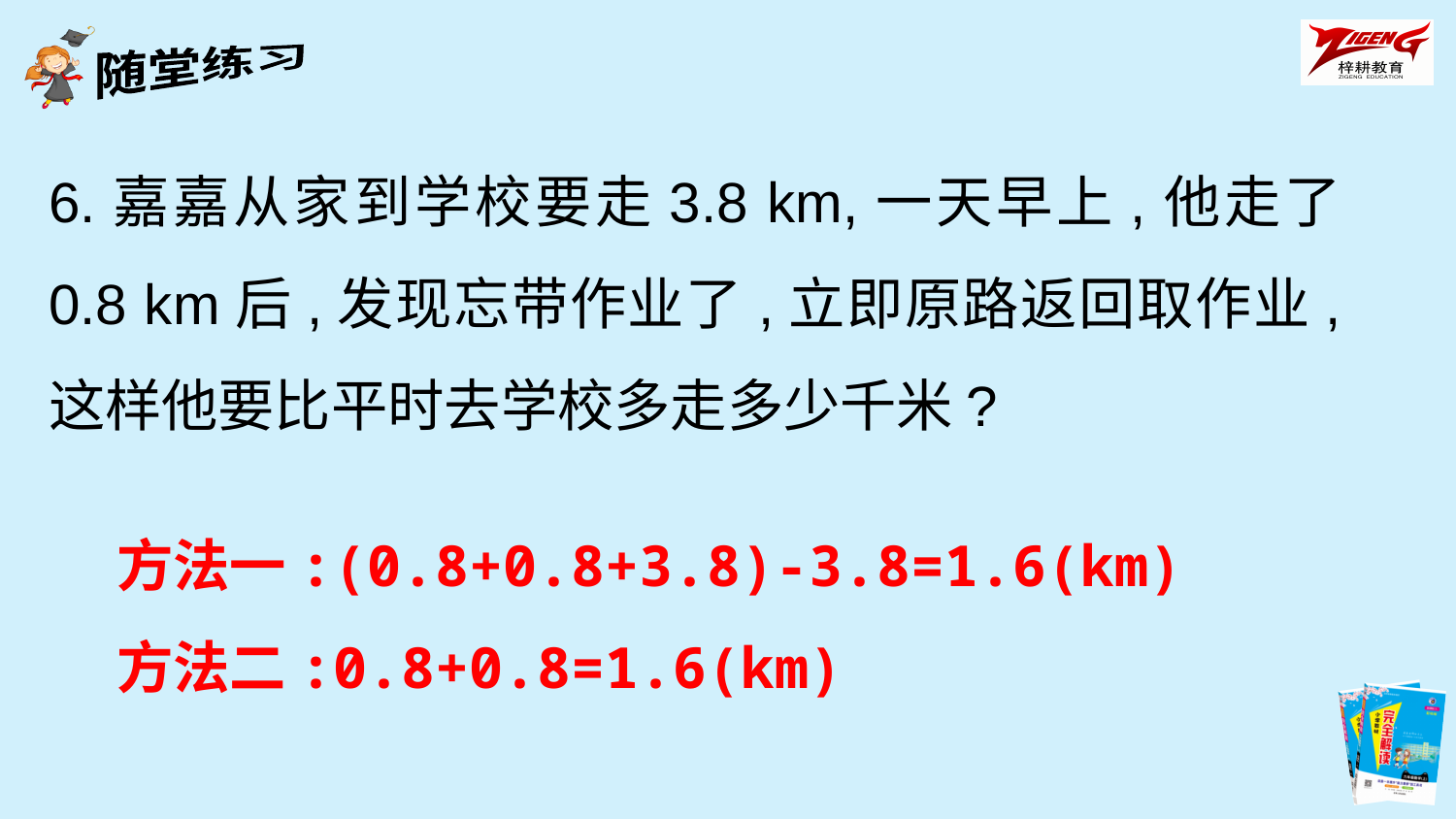

6.嘉嘉从家到学校要走3.8 km,一天早上,他走了0.8 km后,发现忘带作业了,立即原路返回取作业,这样他要比平时去学校多走多少千米?
方法一:(0.8+0.8+3.8)-3.8=1.6(km)
方法二:0.8+0.8=1.6(km)